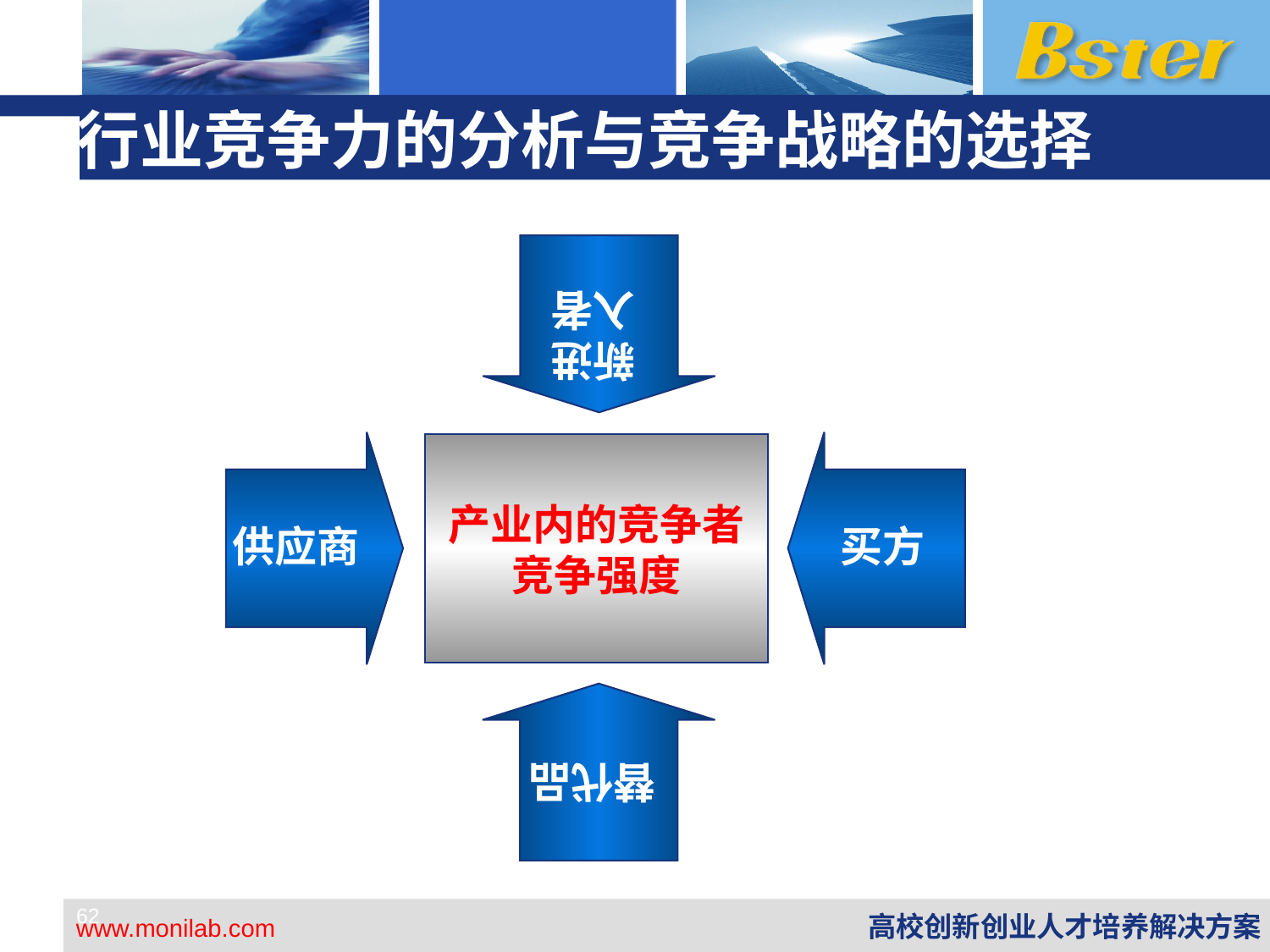

# 行业竞争力的分析与竞争战略的选择
新进
入者

供应商

买方

产业内的竞争者
竞争强度

替代品

62